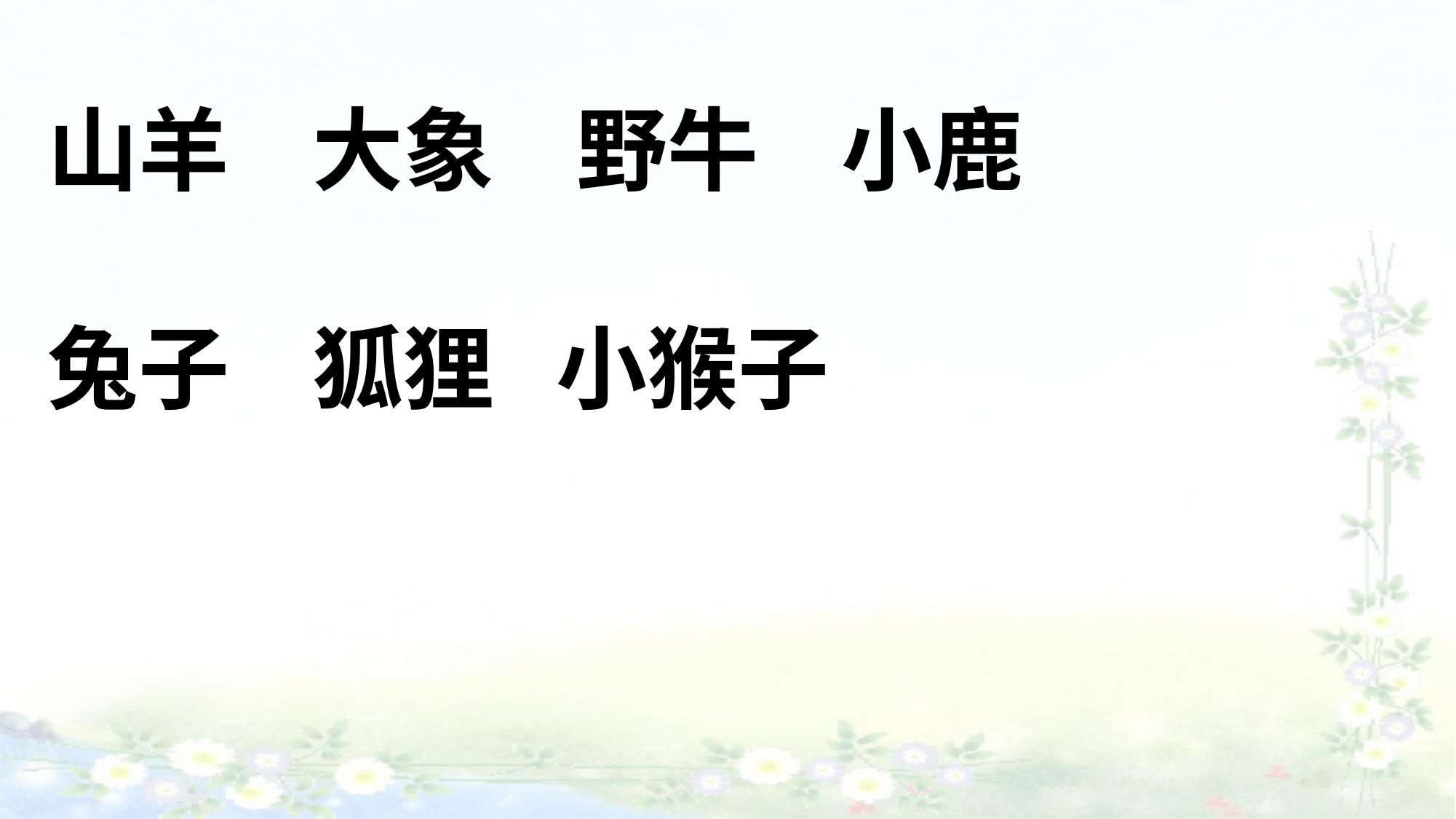

山羊    大象    野牛    小鹿

兔子    狐狸   小猴子